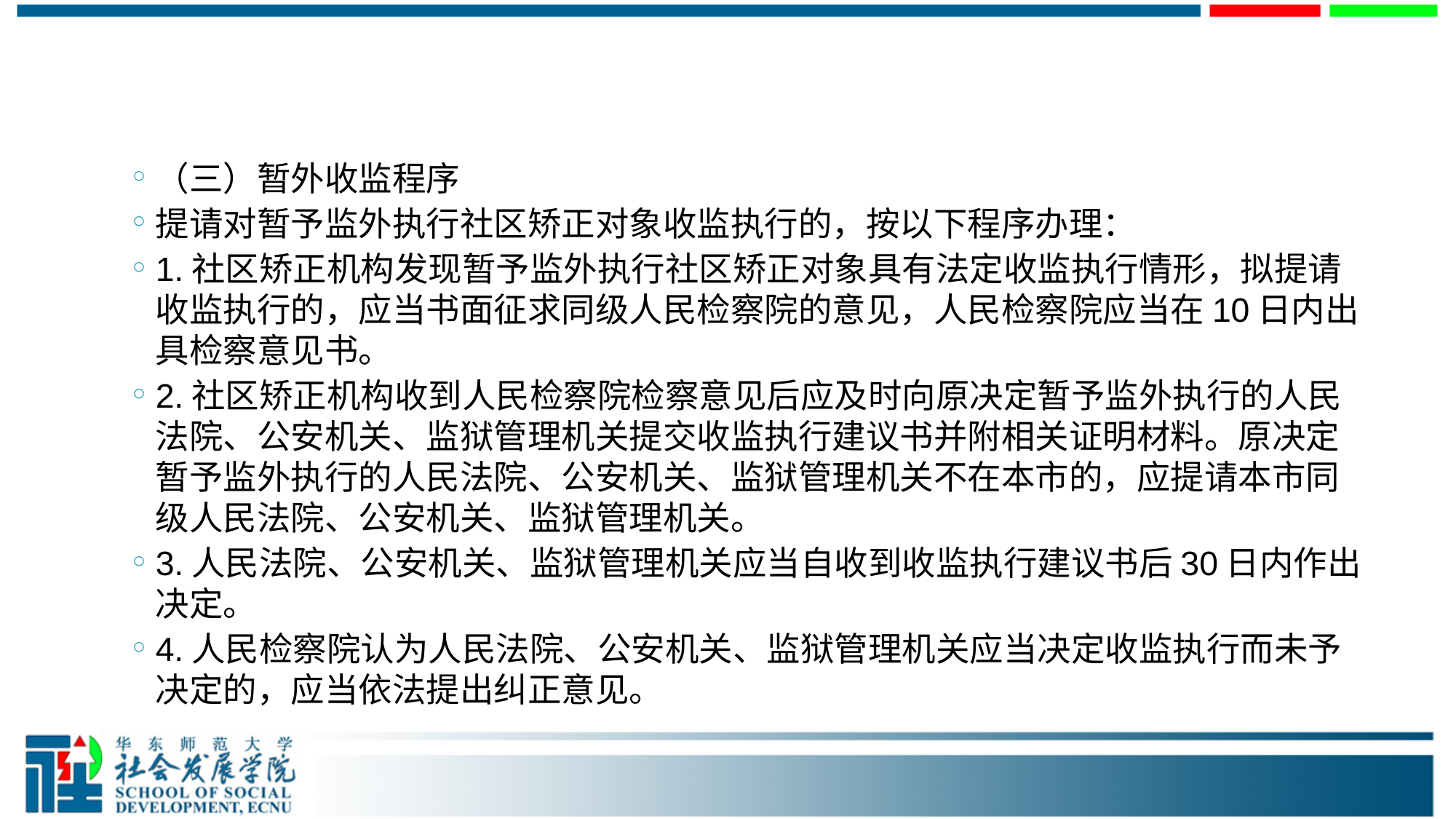

#
（三）暂外收监程序
提请对暂予监外执行社区矫正对象收监执行的，按以下程序办理：
1.社区矫正机构发现暂予监外执行社区矫正对象具有法定收监执行情形，拟提请收监执行的，应当书面征求同级人民检察院的意见，人民检察院应当在10日内出具检察意见书。
2.社区矫正机构收到人民检察院检察意见后应及时向原决定暂予监外执行的人民法院、公安机关、监狱管理机关提交收监执行建议书并附相关证明材料。原决定暂予监外执行的人民法院、公安机关、监狱管理机关不在本市的，应提请本市同级人民法院、公安机关、监狱管理机关。
3.人民法院、公安机关、监狱管理机关应当自收到收监执行建议书后30日内作出决定。
4.人民检察院认为人民法院、公安机关、监狱管理机关应当决定收监执行而未予决定的，应当依法提出纠正意见。